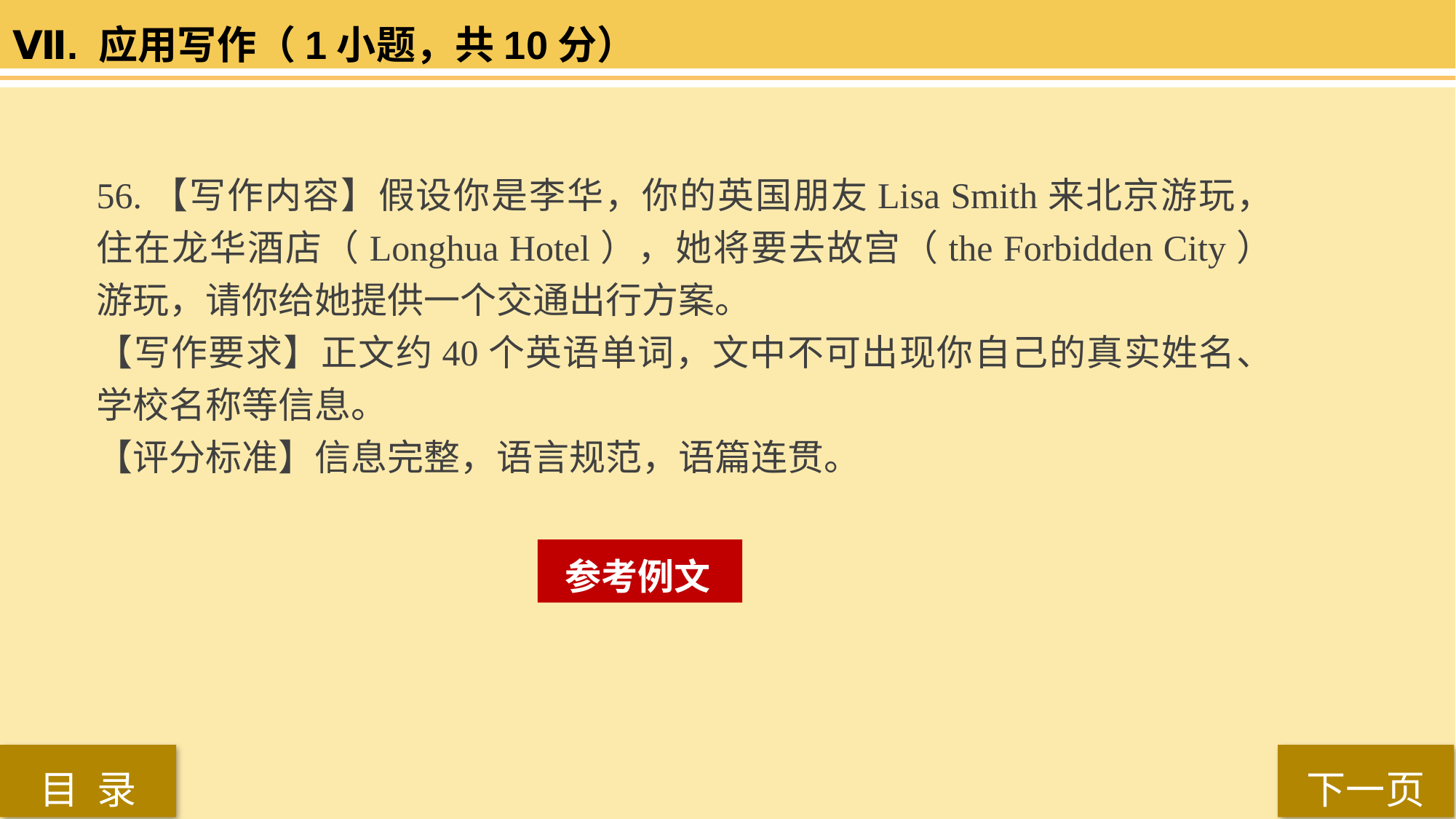

Ⅶ. 应用写作（1小题，共10分）
56.【写作内容】假设你是李华，你的英国朋友Lisa Smith来北京游玩，住在龙华酒店（Longhua Hotel），她将要去故宫（the Forbidden City）游玩，请你给她提供一个交通出行方案。
【写作要求】正文约40个英语单词，文中不可出现你自己的真实姓名、学校名称等信息。
【评分标准】信息完整，语言规范，语篇连贯。
 参考例文